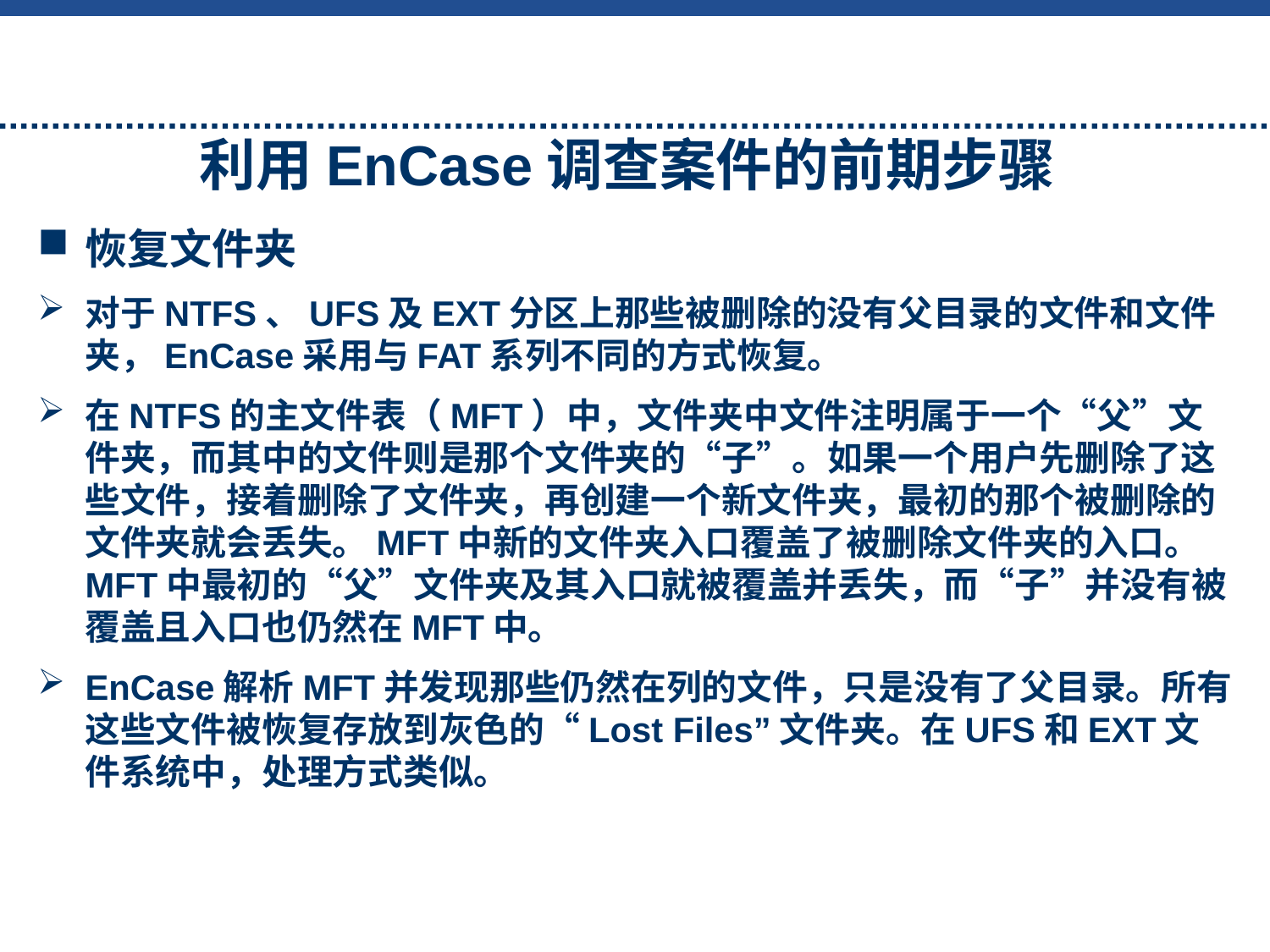

利用EnCase调查案件的前期步骤
恢复文件夹
对于NTFS、UFS及EXT分区上那些被删除的没有父目录的文件和文件夹，EnCase采用与FAT系列不同的方式恢复。
在NTFS的主文件表（MFT）中，文件夹中文件注明属于一个“父”文件夹，而其中的文件则是那个文件夹的“子”。如果一个用户先删除了这些文件，接着删除了文件夹，再创建一个新文件夹，最初的那个被删除的文件夹就会丢失。MFT中新的文件夹入口覆盖了被删除文件夹的入口。MFT中最初的“父”文件夹及其入口就被覆盖并丢失，而“子”并没有被覆盖且入口也仍然在MFT中。
EnCase解析MFT并发现那些仍然在列的文件，只是没有了父目录。所有这些文件被恢复存放到灰色的“Lost Files”文件夹。在UFS和EXT文件系统中，处理方式类似。